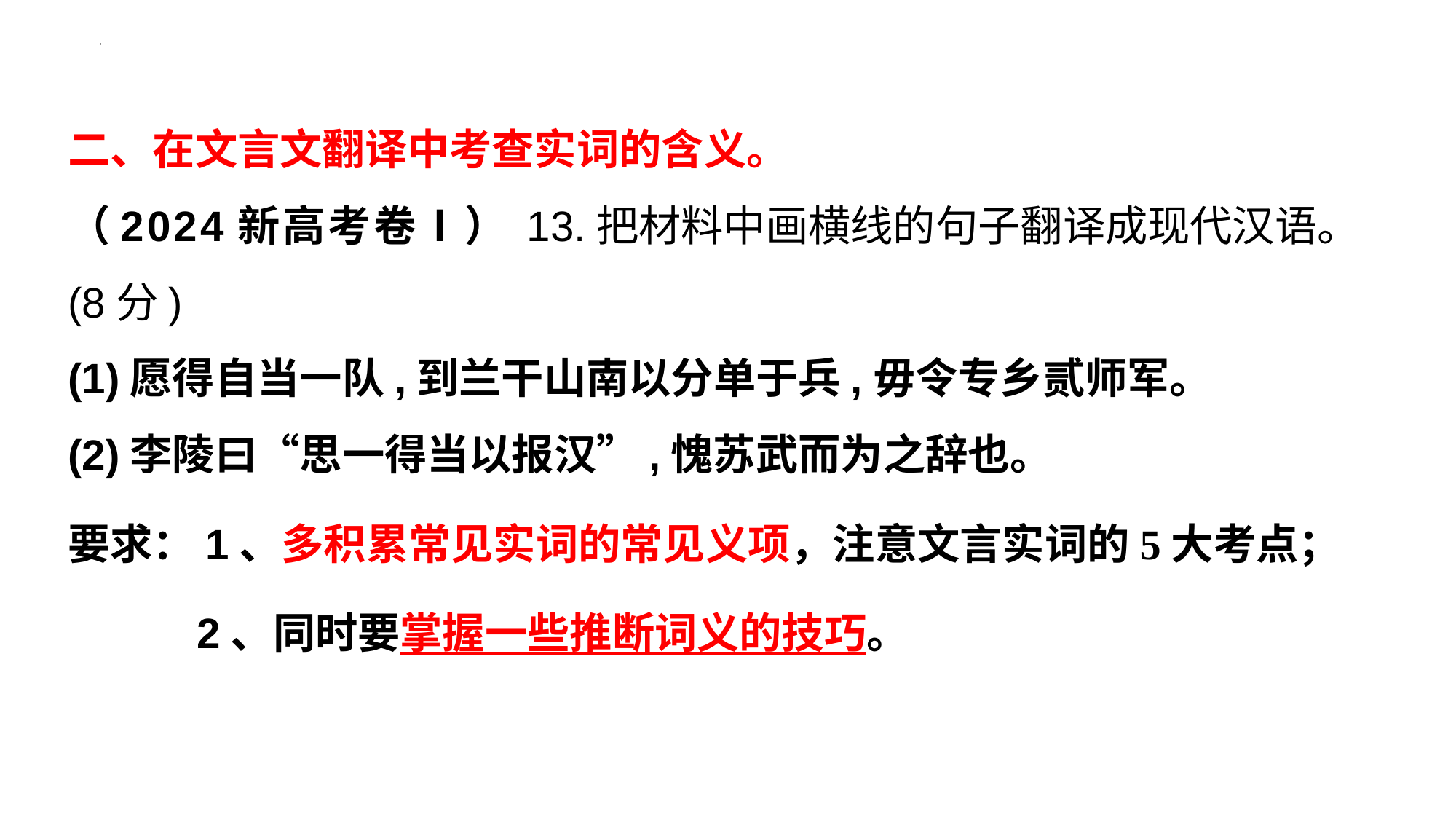

二、在文言文翻译中考查实词的含义。
（2024新高考卷Ⅰ） 13.把材料中画横线的句子翻译成现代汉语。(8分)
(1)愿得自当一队,到兰干山南以分单于兵,毋令专乡贰师军。
(2)李陵曰“思一得当以报汉”,愧苏武而为之辞也。
要求：1、多积累常见实词的常见义项，注意文言实词的5大考点；
2、同时要掌握一些推断词义的技巧。